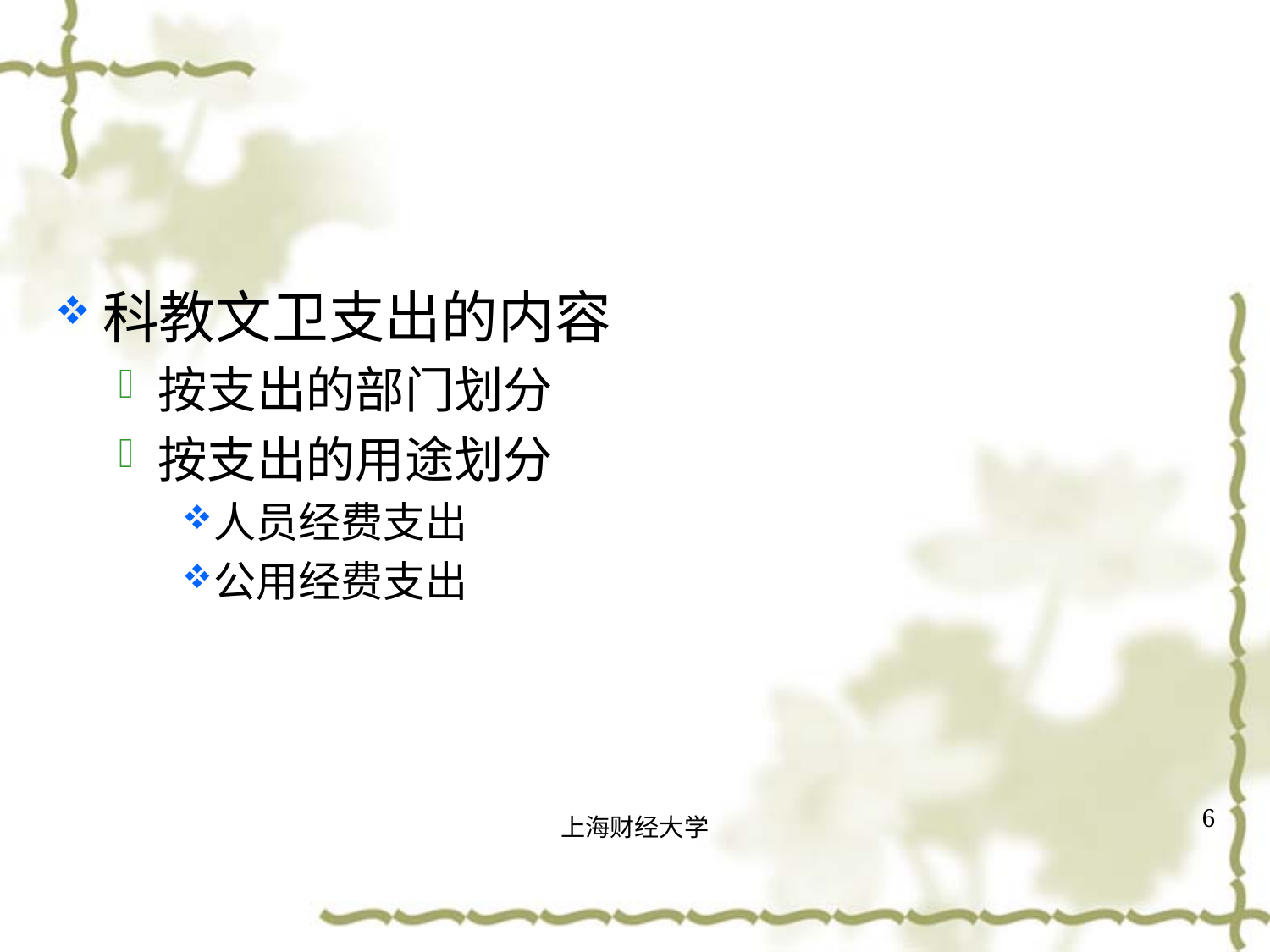

#
科教文卫支出的内容
按支出的部门划分
按支出的用途划分
人员经费支出
公用经费支出
6
上海财经大学